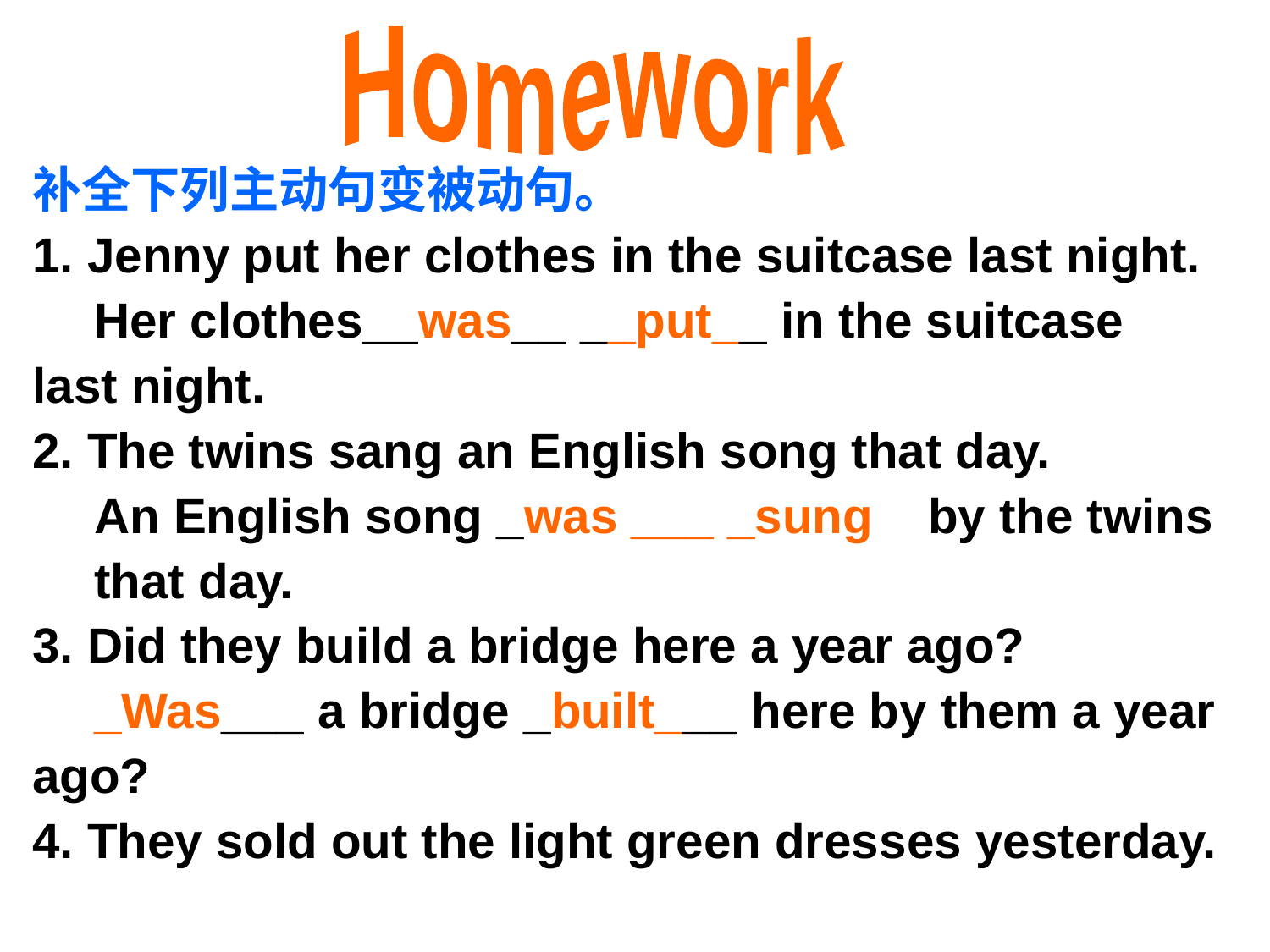

Homework
补全下列主动句变被动句。
1. Jenny put her clothes in the suitcase last night.
	Her clothes__was__ __put__ in the suitcase last night.
2. The twins sang an English song that day.
	An English song _was ___ _sung    by the twins 	that day.
3. Did they build a bridge here a year ago?
 	_Was___ a bridge _built___ here by them a year ago?
4. They sold out the light green dresses yesterday.
	The light green dresses _were___ sold_____ _____ out.